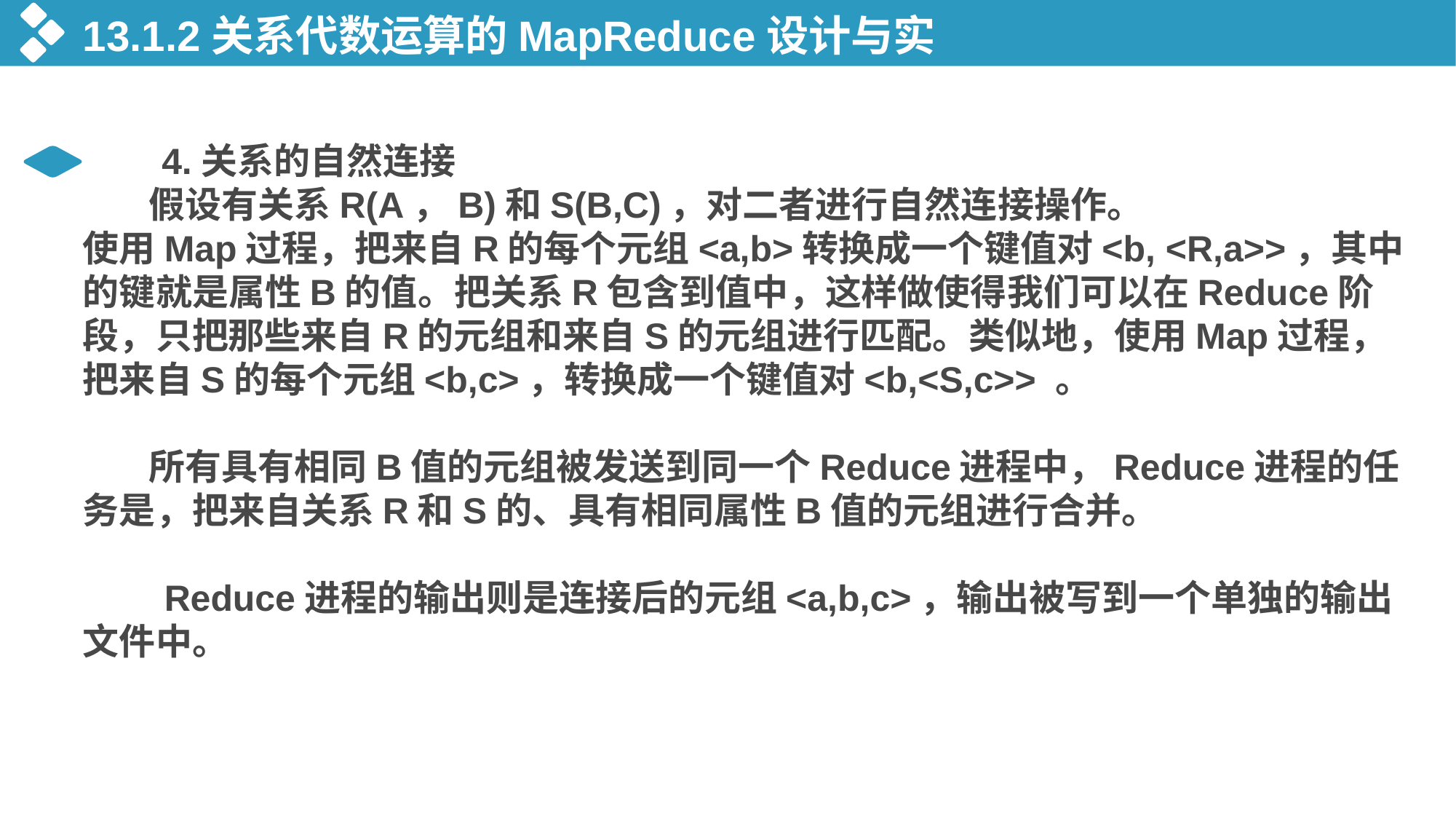

13.1.2关系代数运算的MapReduce设计与实现
         4.关系的自然连接
       假设有关系R(A，B)和S(B,C)，对二者进行自然连接操作。
使用Map过程，把来自R的每个元组<a,b>转换成一个键值对<b, <R,a>>，其中的键就是属性B的值。把关系R包含到值中，这样做使得我们可以在Reduce阶段，只把那些来自R的元组和来自S的元组进行匹配。类似地，使用Map过程，把来自S的每个元组<b,c>，转换成一个键值对<b,<S,c>> 。

       所有具有相同B值的元组被发送到同一个Reduce进程中，Reduce进程的任务是，把来自关系R和S的、具有相同属性B值的元组进行合并。

        Reduce进程的输出则是连接后的元组<a,b,c>，输出被写到一个单独的输出文件中。